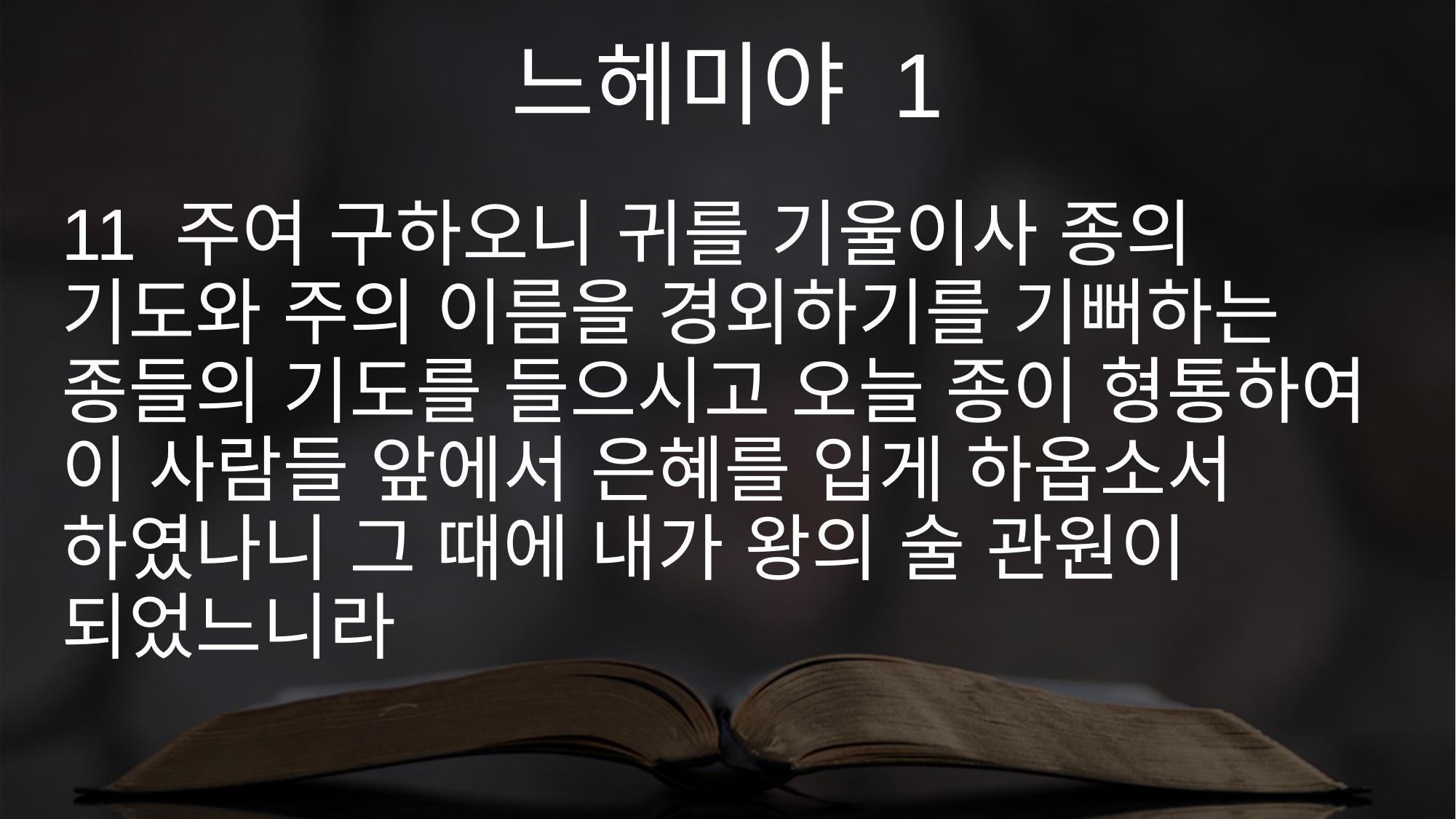

느헤미야 1
11 주여 구하오니 귀를 기울이사 종의 기도와 주의 이름을 경외하기를 기뻐하는 종들의 기도를 들으시고 오늘 종이 형통하여 이 사람들 앞에서 은혜를 입게 하옵소서 하였나니 그 때에 내가 왕의 술 관원이 되었느니라